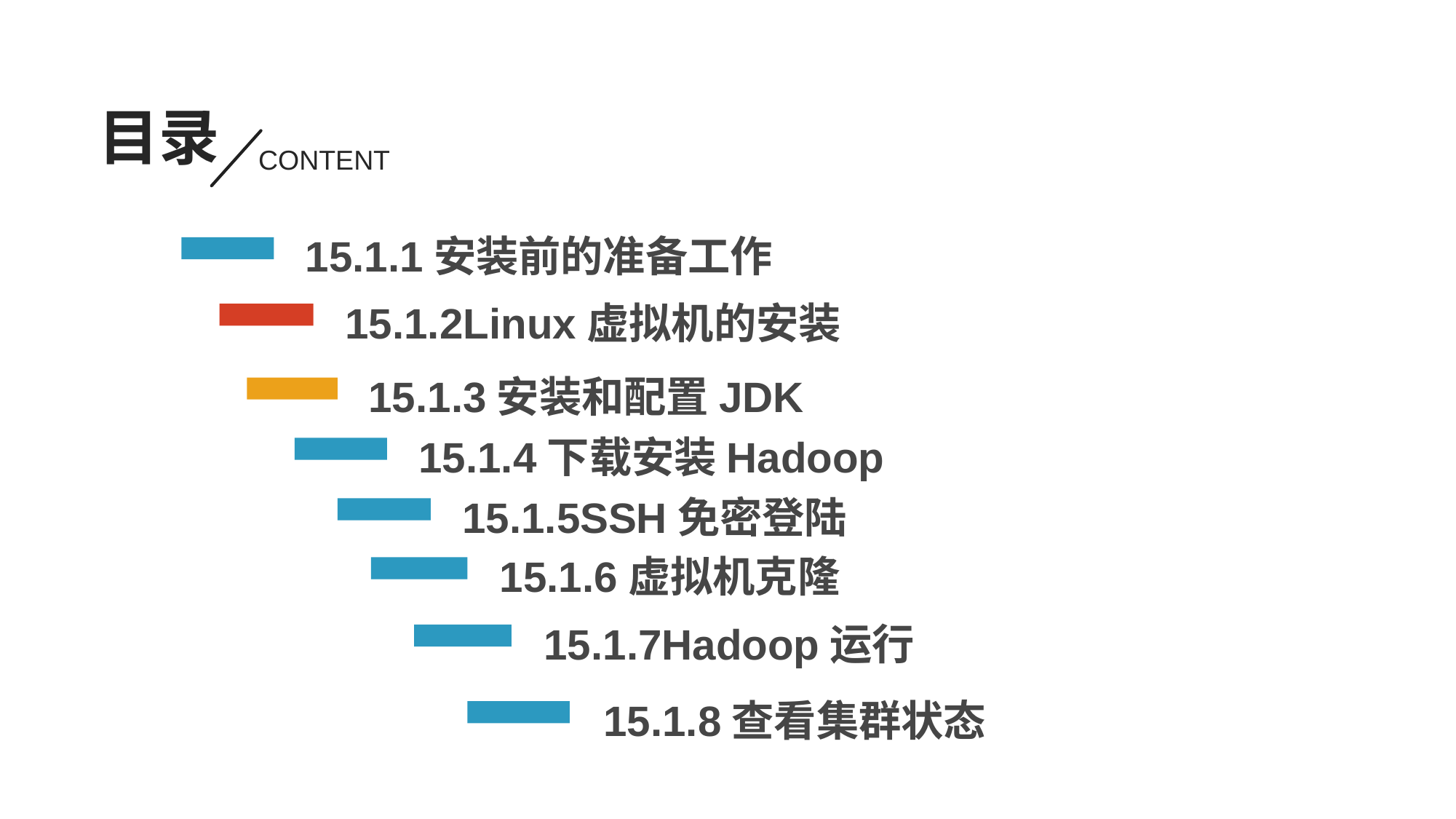

目录
CONTENT
15.1.1安装前的准备工作

15.1.2Linux虚拟机的安装

15.1.3安装和配置JDK

15.1.4下载安装Hadoop

15.1.5SSH免密登陆

15.1.6虚拟机克隆

15.1.7Hadoop运行

15.1.8查看集群状态